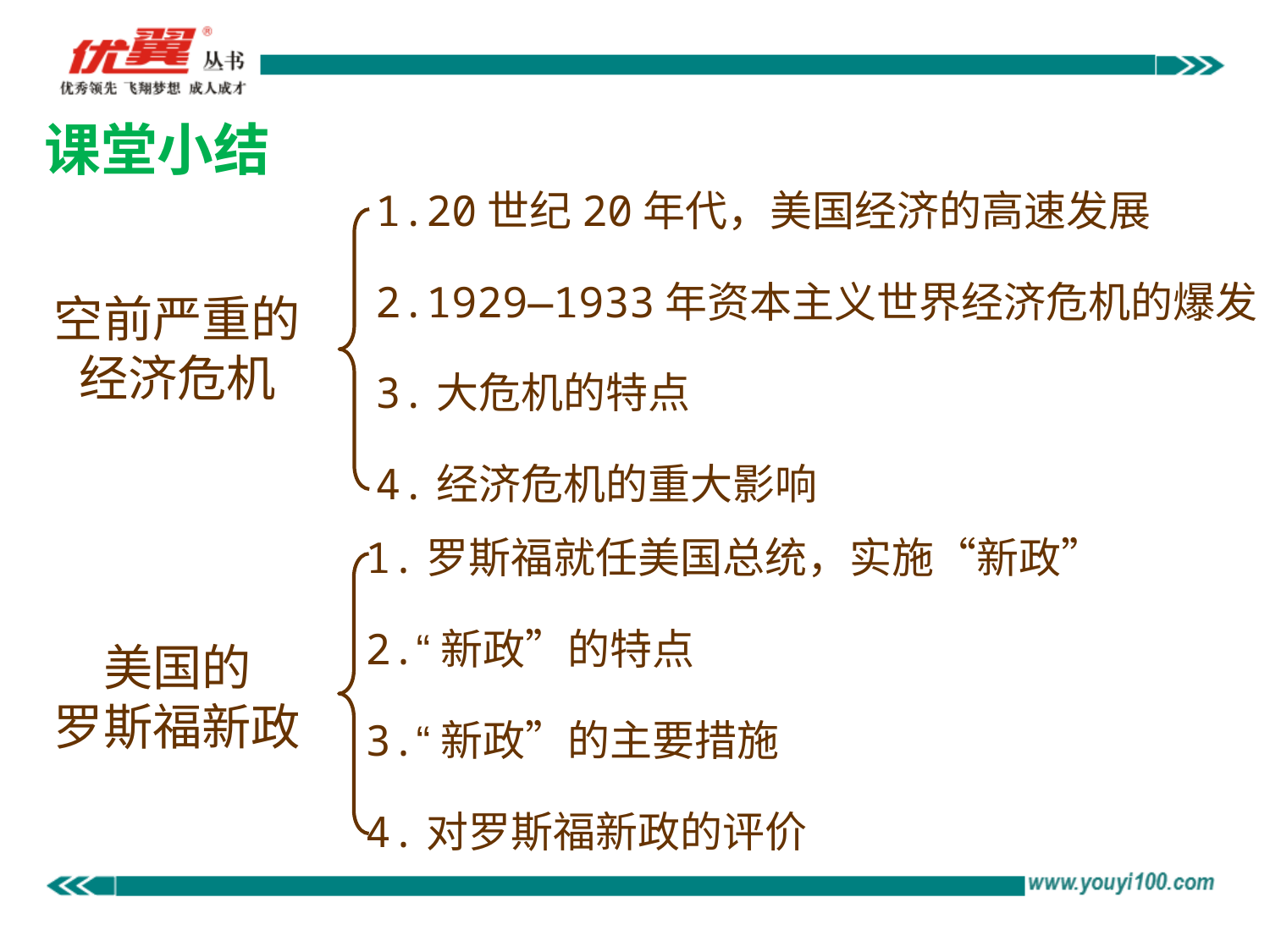

课堂小结
1.20世纪20年代，美国经济的高速发展
2.1929—1933年资本主义世界经济危机的爆发
3.大危机的特点
4.经济危机的重大影响

空前严重的
经济危机
1.罗斯福就任美国总统，实施“新政”
2.“新政”的特点
3.“新政”的主要措施
4.对罗斯福新政的评价

美国的
罗斯福新政